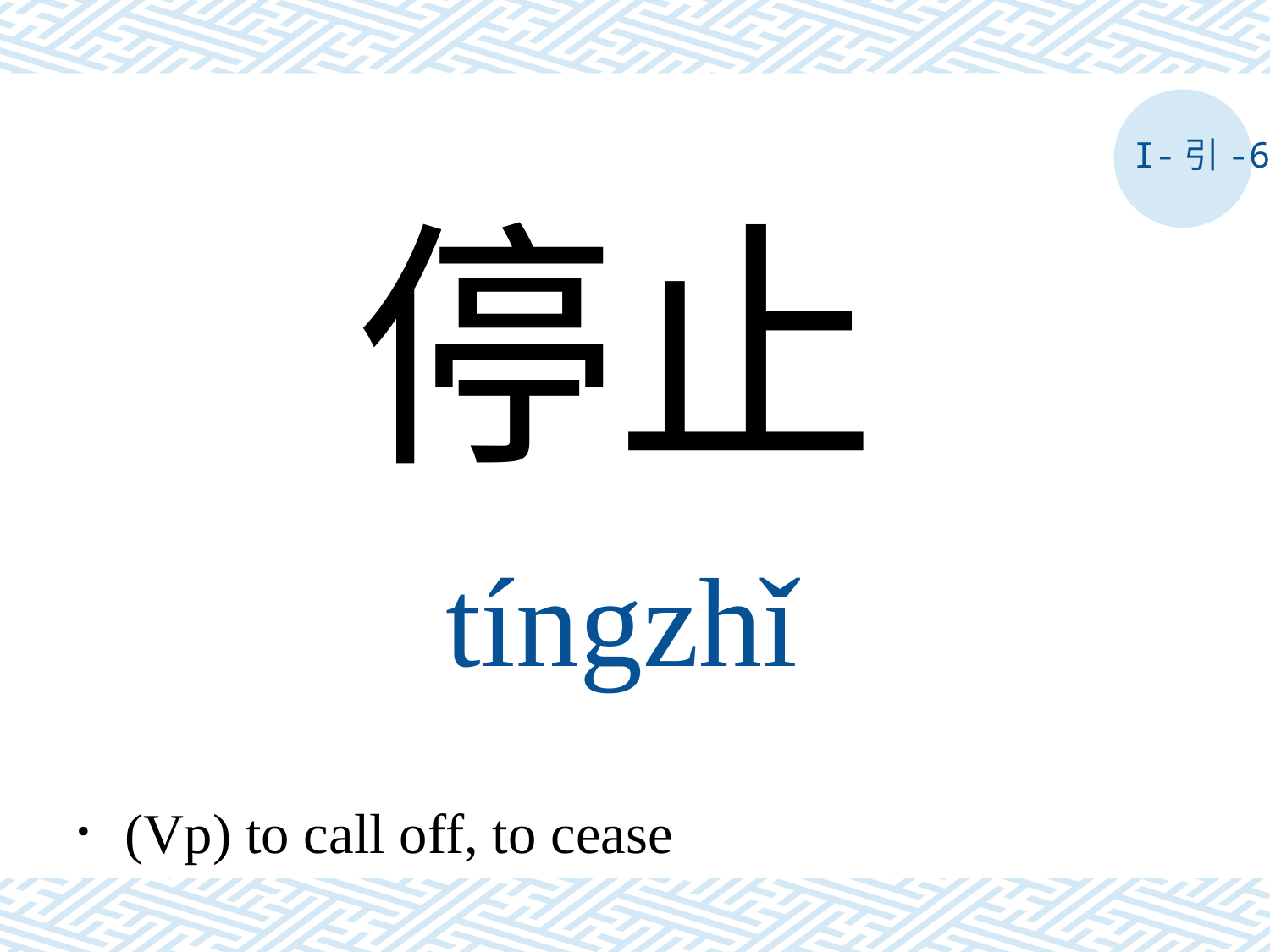

I-引-6

停止
tíngzhǐ
．(Vp) to call off, to cease